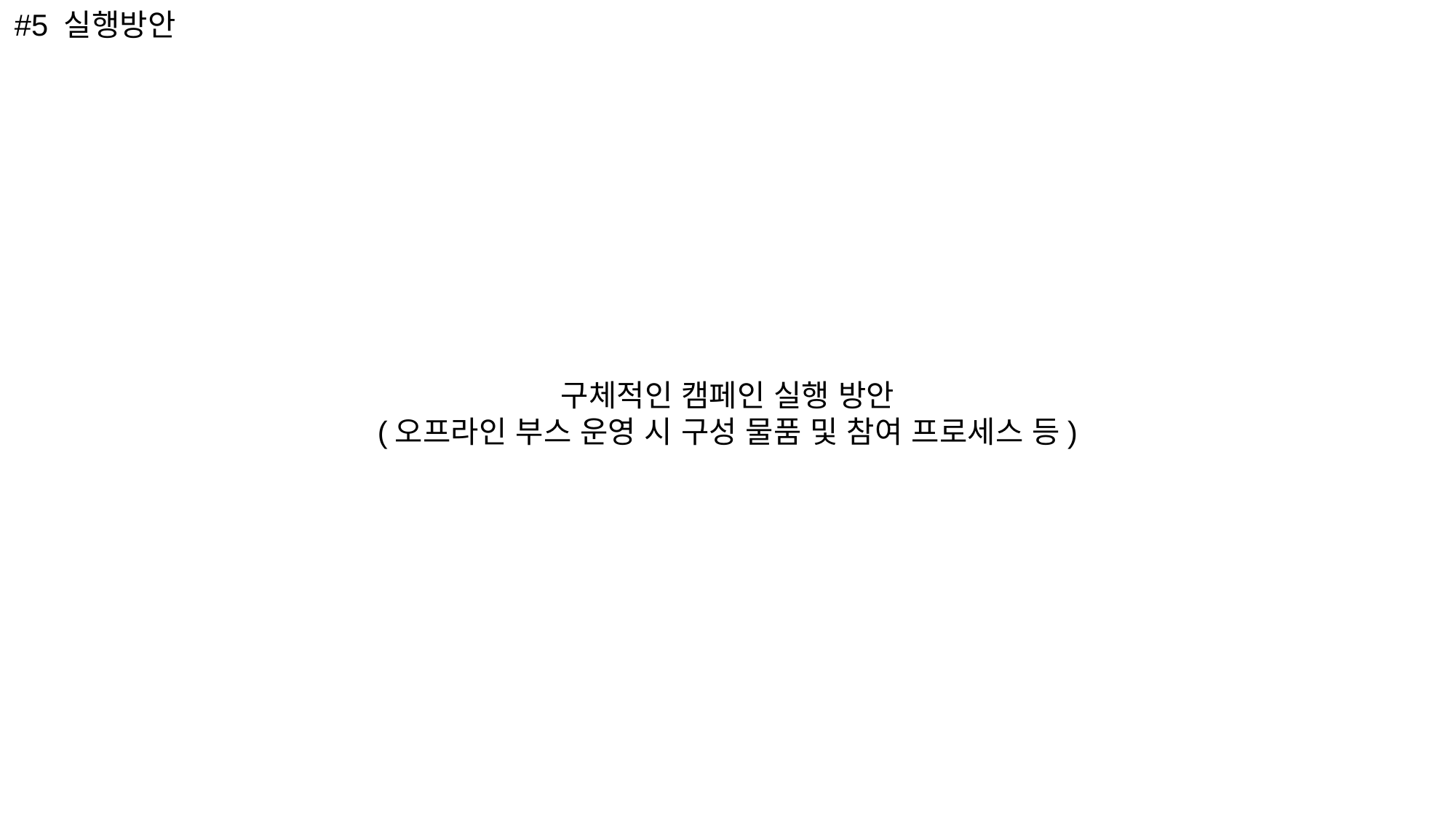

#5 실행방안
구체적인 캠페인 실행 방안
(오프라인 부스 운영 시 구성 물품 및 참여 프로세스 등)